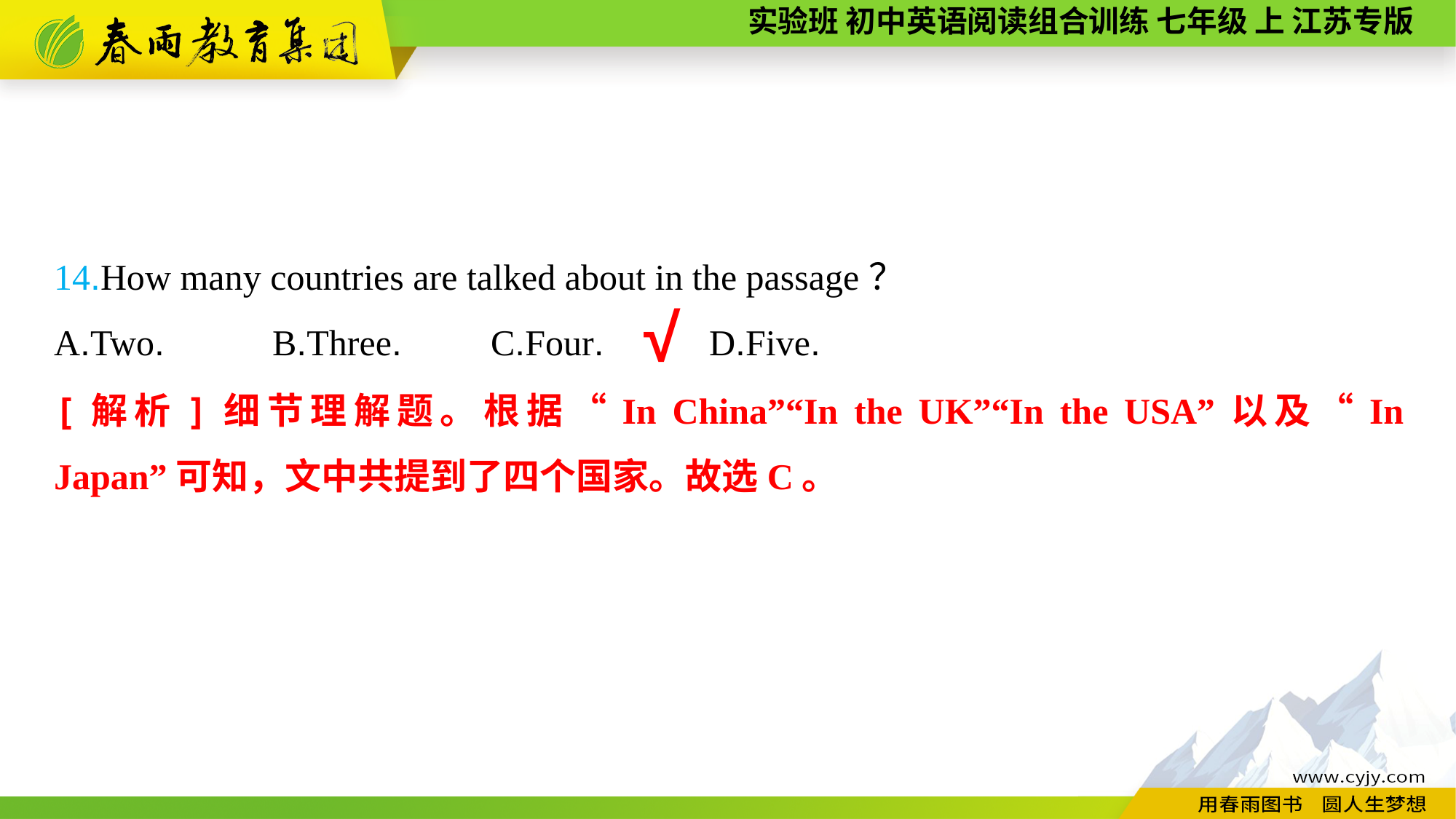

14.How many countries are talked about in the passage？
A.Two.	B.Three.	C.Four.	D.Five.
√
[解析]细节理解题。根据“In China”“In the UK”“In the USA”以及“In Japan”可知，文中共提到了四个国家。故选C。